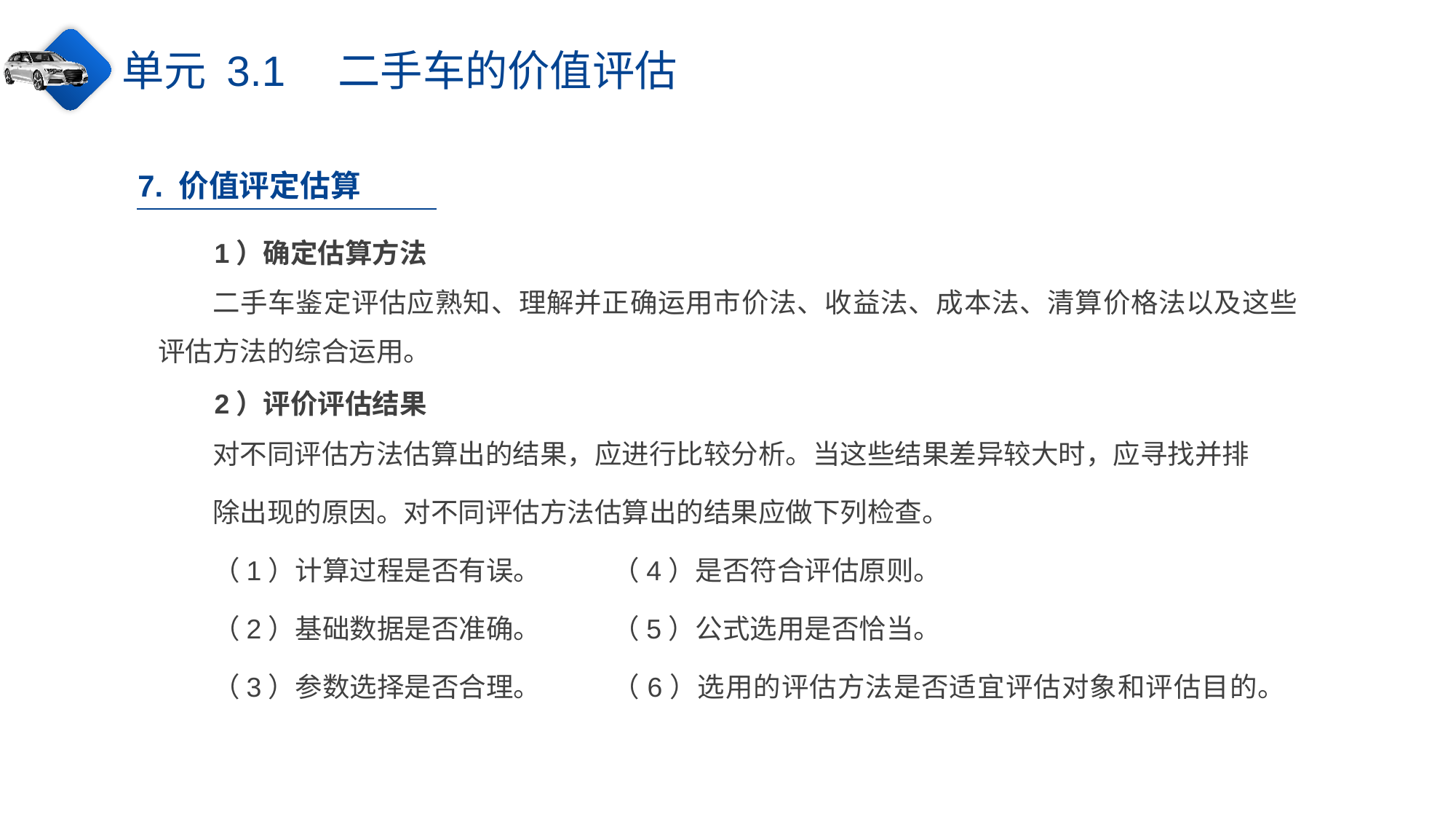

单元 3.1　二手车的价值评估
7. 价值评定估算
1）确定估算方法
二手车鉴定评估应熟知、理解并正确运用市价法、收益法、成本法、清算价格法以及这些评估方法的综合运用。
2）评价评估结果
对不同评估方法估算出的结果，应进行比较分析。当这些结果差异较大时，应寻找并排
除出现的原因。对不同评估方法估算出的结果应做下列检查。
（1）计算过程是否有误。
（2）基础数据是否准确。
（3）参数选择是否合理。
（4）是否符合评估原则。
（5）公式选用是否恰当。
（6）选用的评估方法是否适宜评估对象和评估目的。